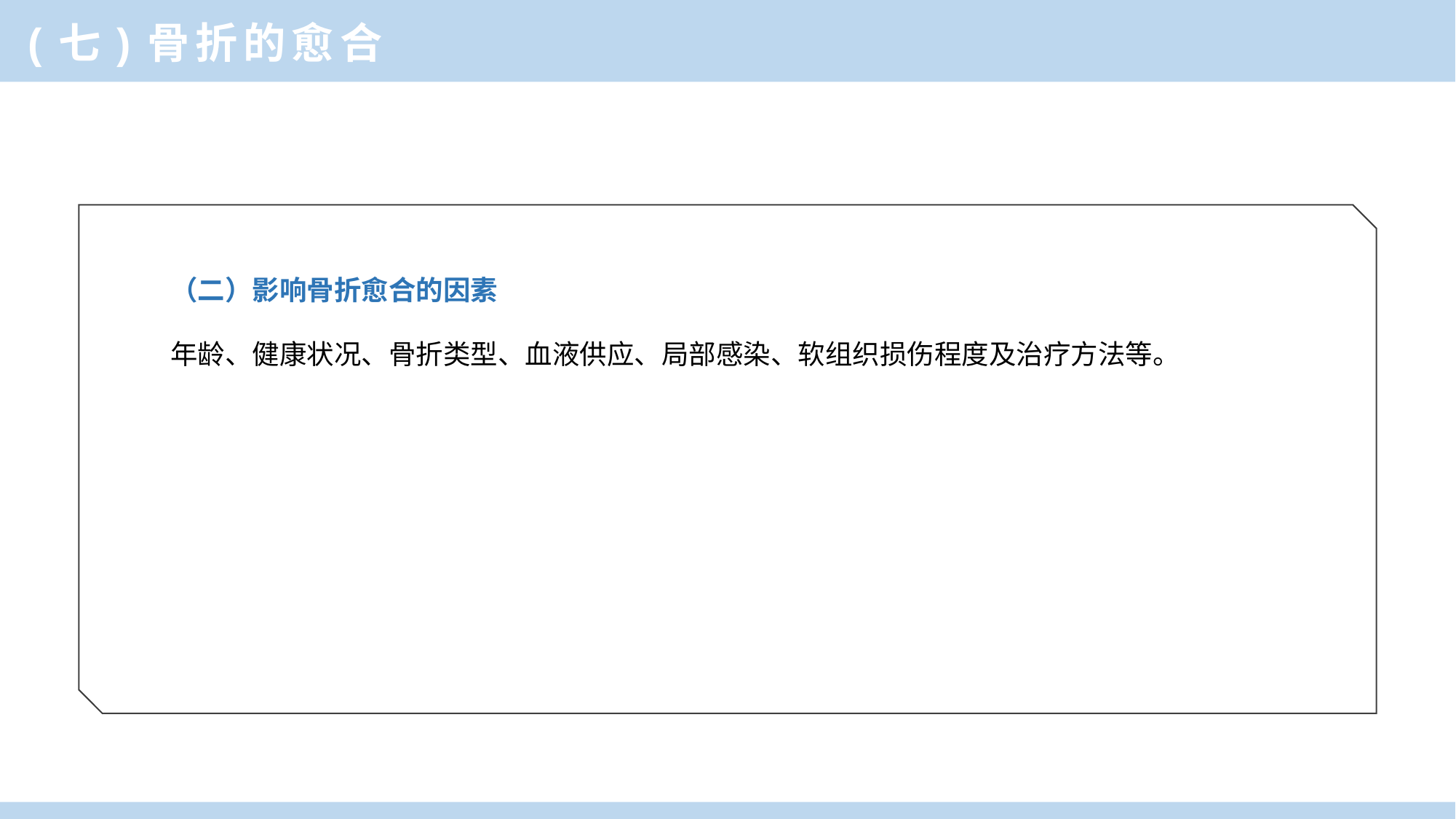

(七)骨折的愈合

（二）影响骨折愈合的因素
年龄、健康状况、骨折类型、血液供应、局部感染、软组织损伤程度及治疗方法等。